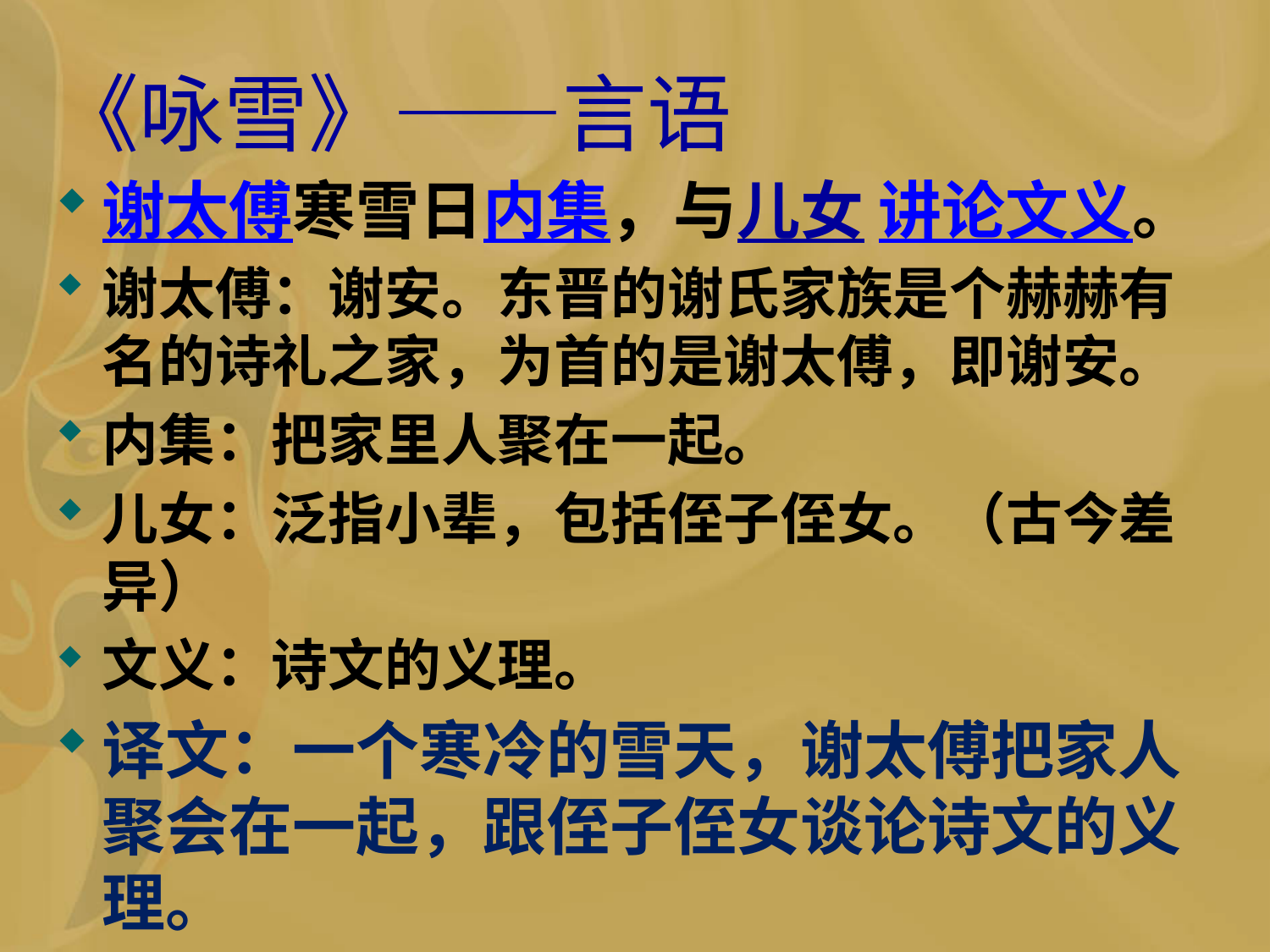

# 《咏雪》——言语
谢太傅寒雪日内集，与儿女 讲论文义。
谢太傅：谢安。东晋的谢氏家族是个赫赫有名的诗礼之家，为首的是谢太傅，即谢安。
内集：把家里人聚在一起。
儿女：泛指小辈，包括侄子侄女。（古今差异）
文义：诗文的义理。
译文：一个寒冷的雪天，谢太傅把家人聚会在一起，跟侄子侄女谈论诗文的义理。